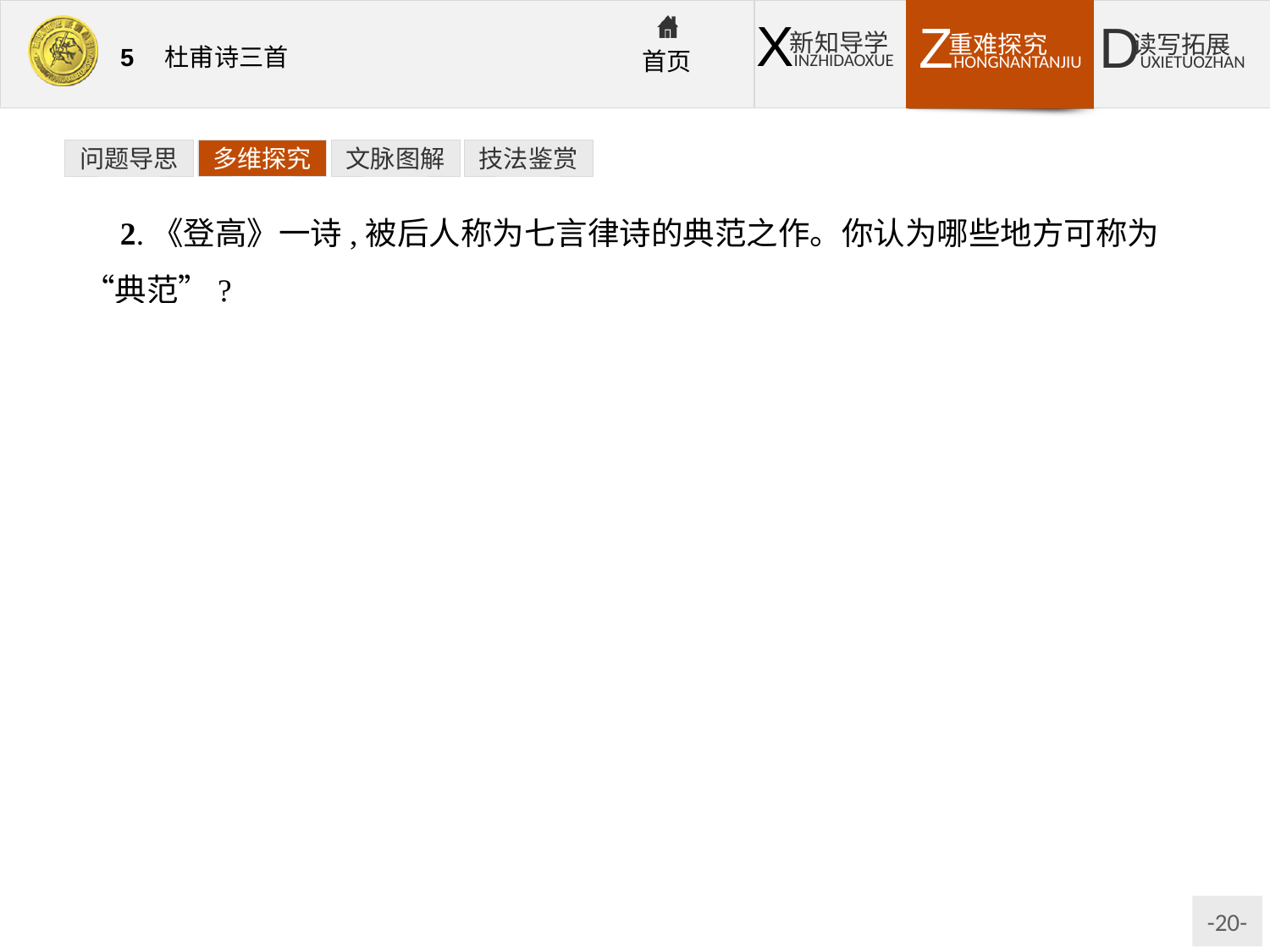

问题导思
多维探究
文脉图解
技法鉴赏
2.《登高》一诗,被后人称为七言律诗的典范之作。你认为哪些地方可称为“典范”?
提示:①就音韵而言,其四联句句押韵,皆为工对,且首联两句,又句中自对,可谓“一篇之中,句句皆律,一句之中,字字皆律”。
②就写景而言,有工笔细描,写出风、天、猿、渚、沙、鸟六种景物的形、声、色、态,每种景物均只用一字描写,却生动形象,精练传神;如大笔写意,传达出秋的神韵。
③就抒情而言,抒情既有纵的时间的着笔,写“常作客”的追忆;也有横的空间的落墨,写“万里”行程后的“独登台”。从一生漂泊,写到余魂残骨的飘零,最后将时世艰难归结为潦倒不堪的根源。这样错综复杂手法的运用,把诗人忧国伤时、老病孤愁的苍凉,表现得沉郁而悲壮。